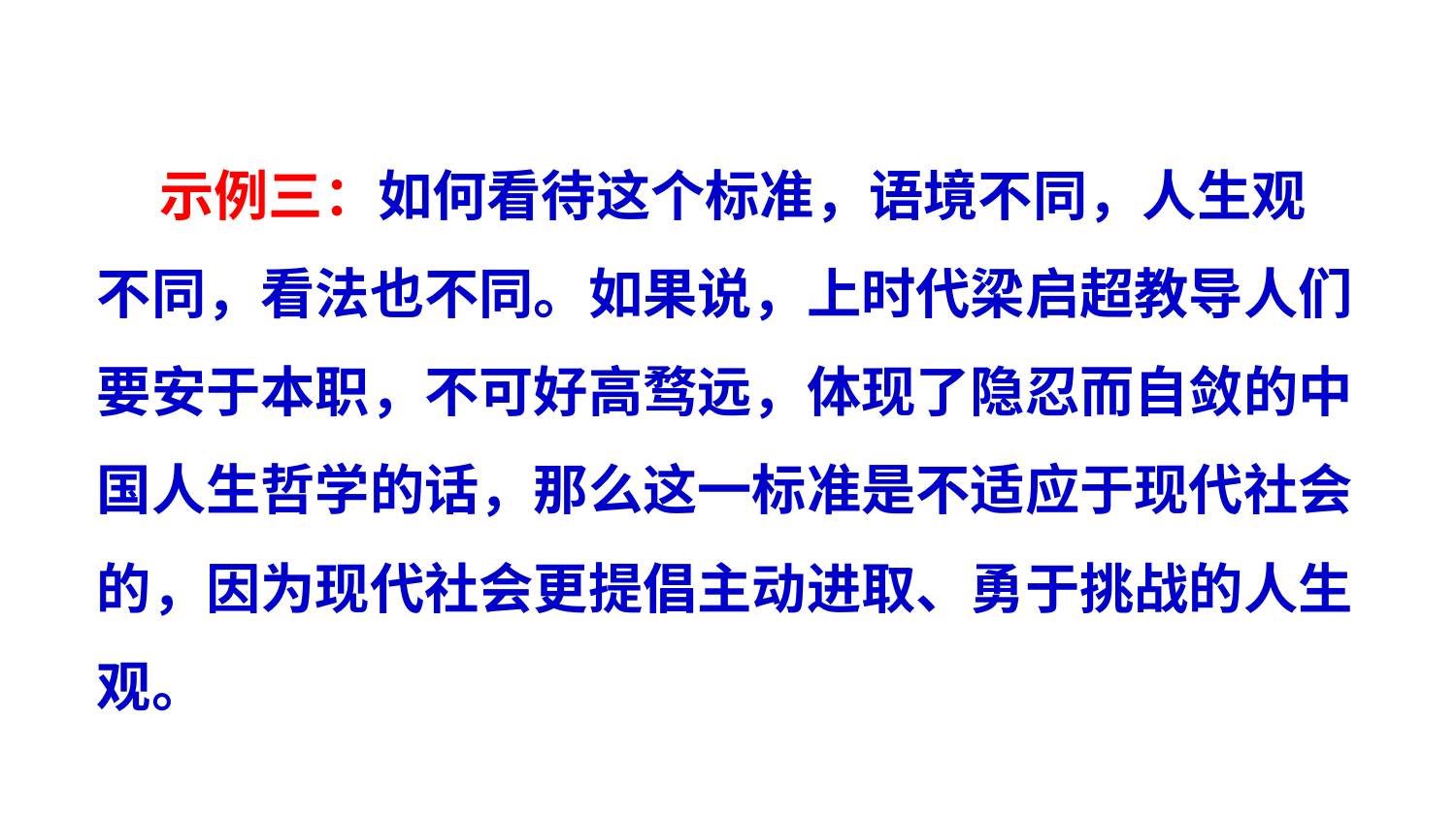

示例三：如何看待这个标准，语境不同，人生观不同，看法也不同。如果说，上时代梁启超教导人们要安于本职，不可好高骛远，体现了隐忍而自敛的中国人生哲学的话，那么这一标准是不适应于现代社会的，因为现代社会更提倡主动进取、勇于挑战的人生观。